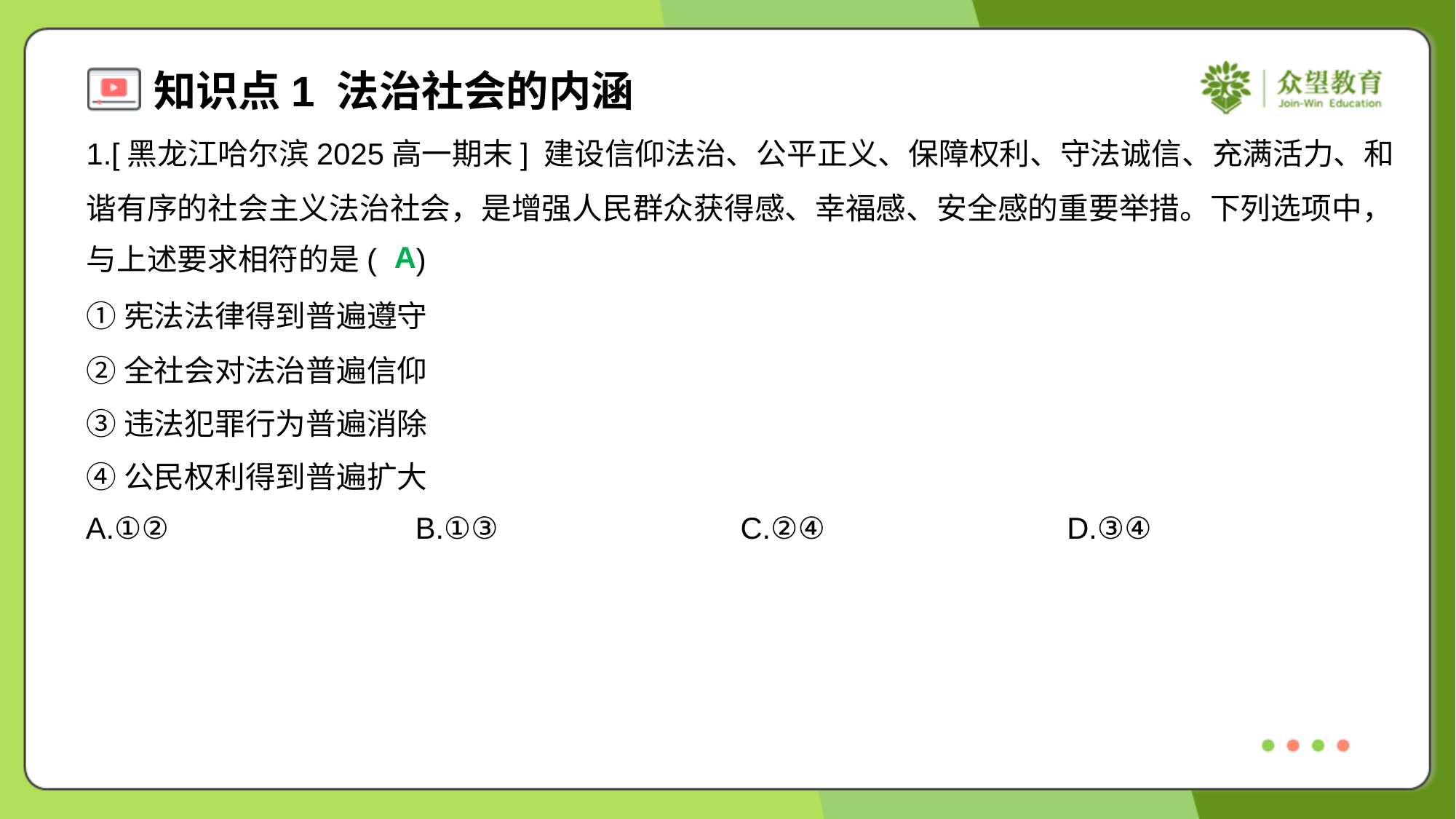

1.[黑龙江哈尔滨2025高一期末] 建设信仰法治、公平正义、保障权利、守法诚信、充满活力、和
谐有序的社会主义法治社会，是增强人民群众获得感、幸福感、安全感的重要举措。下列选项中，
与上述要求相符的是(     )
A
①宪法法律得到普遍遵守
②全社会对法治普遍信仰
③违法犯罪行为普遍消除
④公民权利得到普遍扩大
A.①②	B.①③	C.②④	D.③④